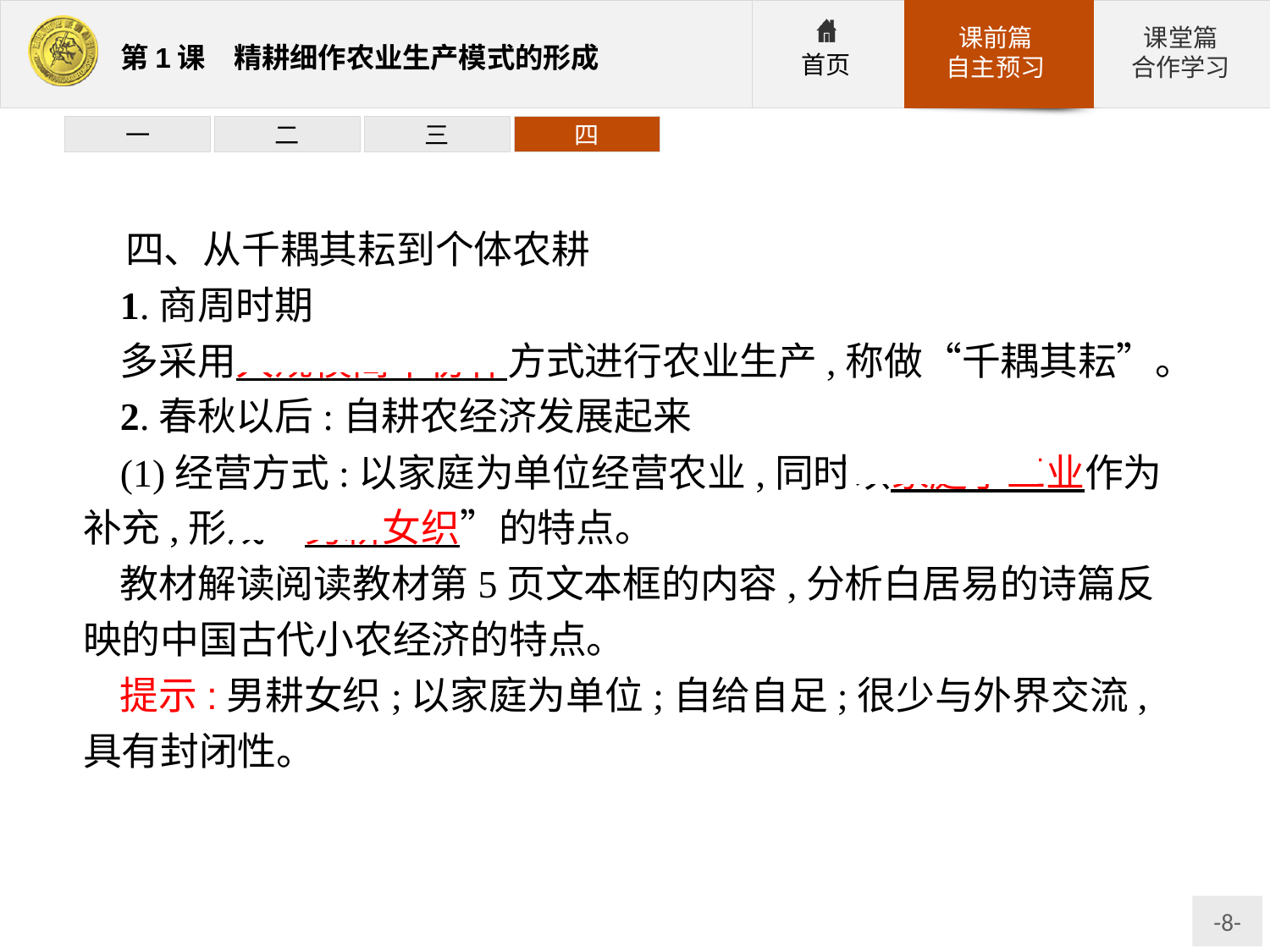

一
二
三
四
四、从千耦其耘到个体农耕
1.商周时期
多采用大规模简单协作方式进行农业生产,称做“千耦其耘”。
2.春秋以后:自耕农经济发展起来
(1)经营方式:以家庭为单位经营农业,同时以家庭手工业作为补充,形成“男耕女织”的特点。
教材解读阅读教材第5页文本框的内容,分析白居易的诗篇反映的中国古代小农经济的特点。
提示:男耕女织;以家庭为单位;自给自足;很少与外界交流,具有封闭性。